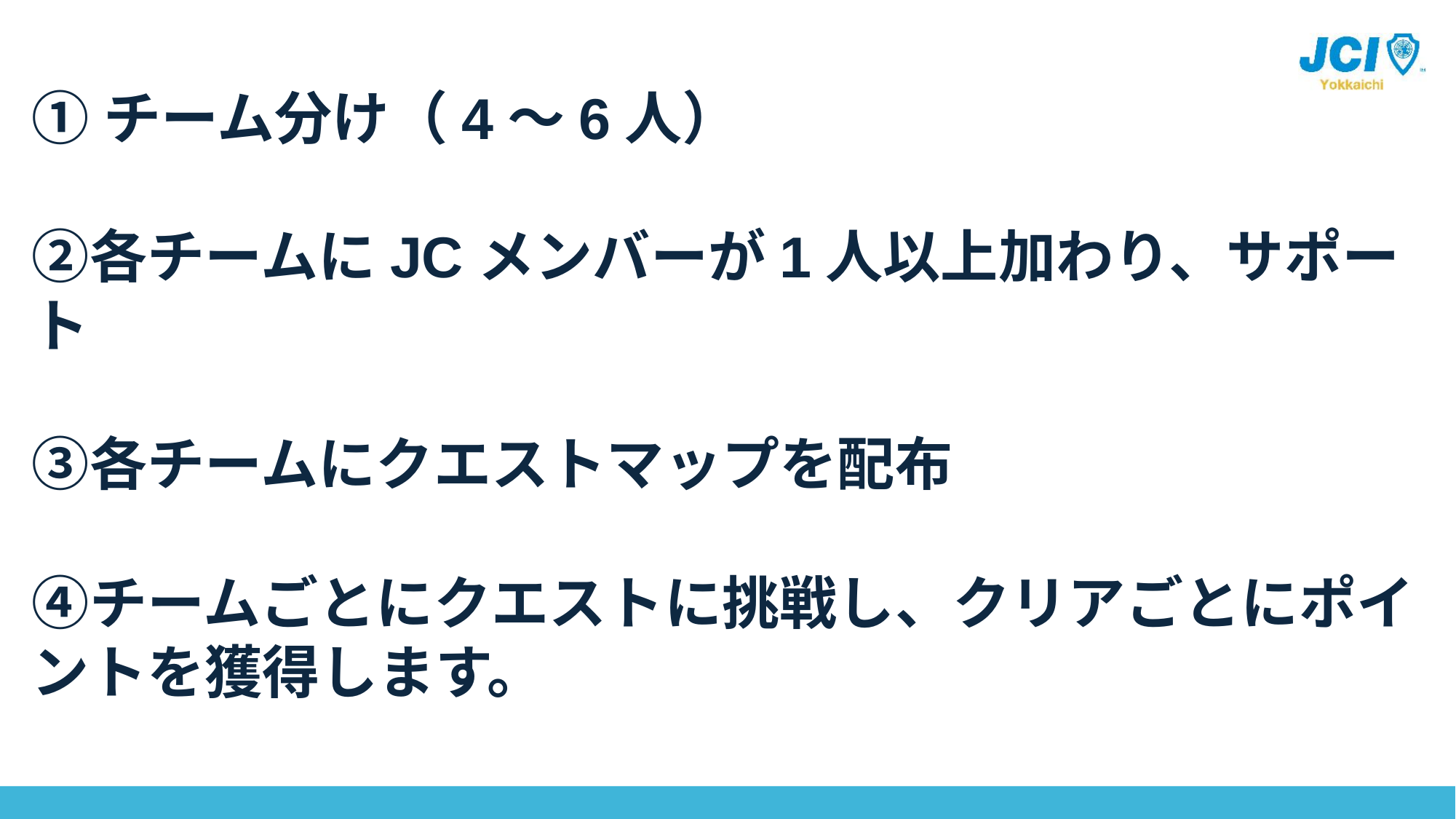

# ①チーム分け（4～6人） ②各チームにJCメンバーが1人以上加わり、サポート ③各チームにクエストマップを配布 ④チームごとにクエストに挑戦し、クリアごとにポイントを獲得します。